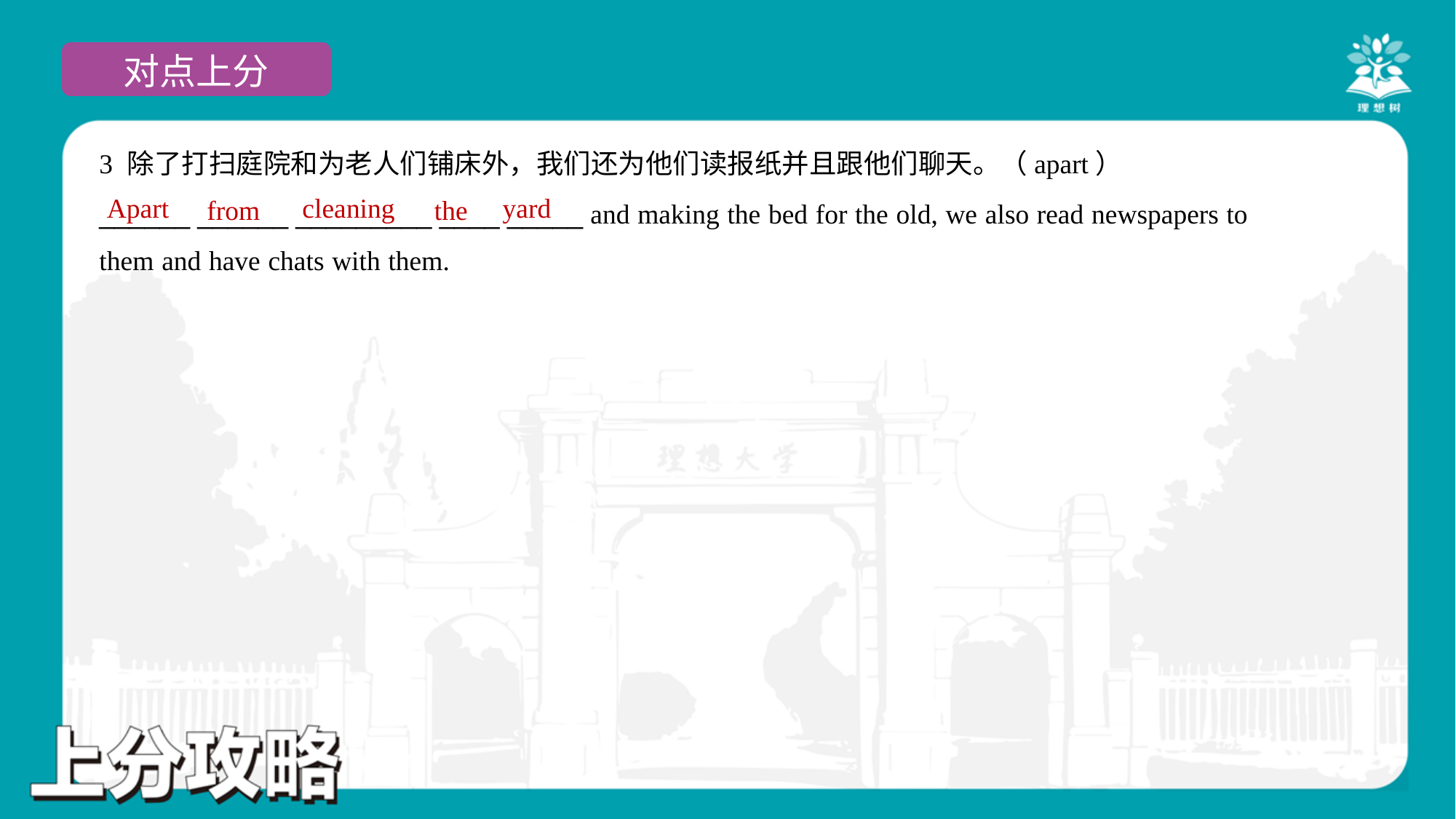

3 除了打扫庭院和为老人们铺床外，我们还为他们读报纸并且跟他们聊天。（apart）
______ ______ _________ ____ _____ and making the bed for the old, we also read newspapers to
them and have chats with them.
Apart
cleaning
yard
from
the